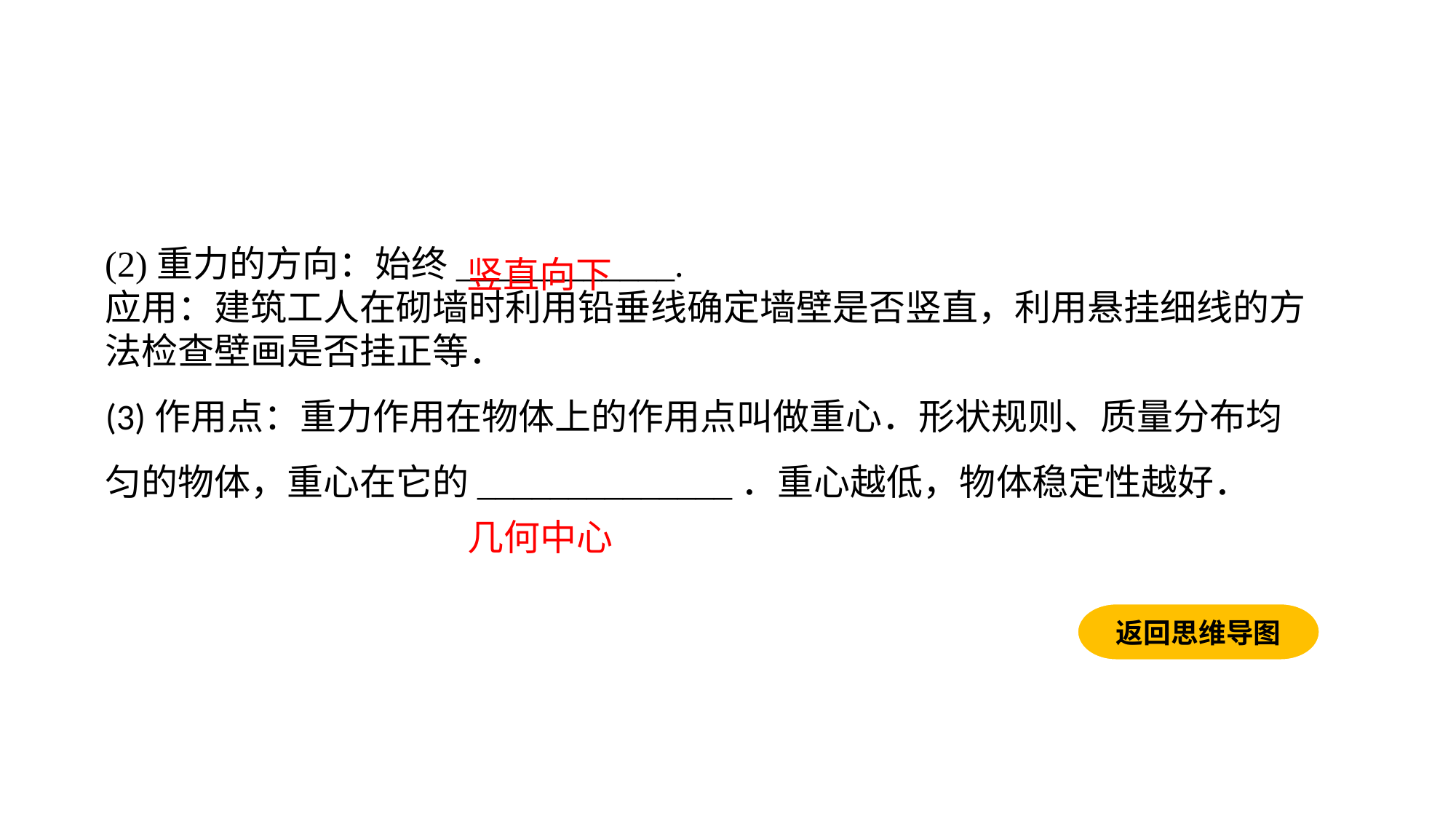

(2)重力的方向：始终____________. 应用：建筑工人在砌墙时利用铅垂线确定墙壁是否竖直，利用悬挂细线的方法检查壁画是否挂正等．(3)作用点：重力作用在物体上的作用点叫做重心．形状规则、质量分布均匀的物体，重心在它的______________．重心越低，物体稳定性越好．
竖直向下
几何中心
返回思维导图